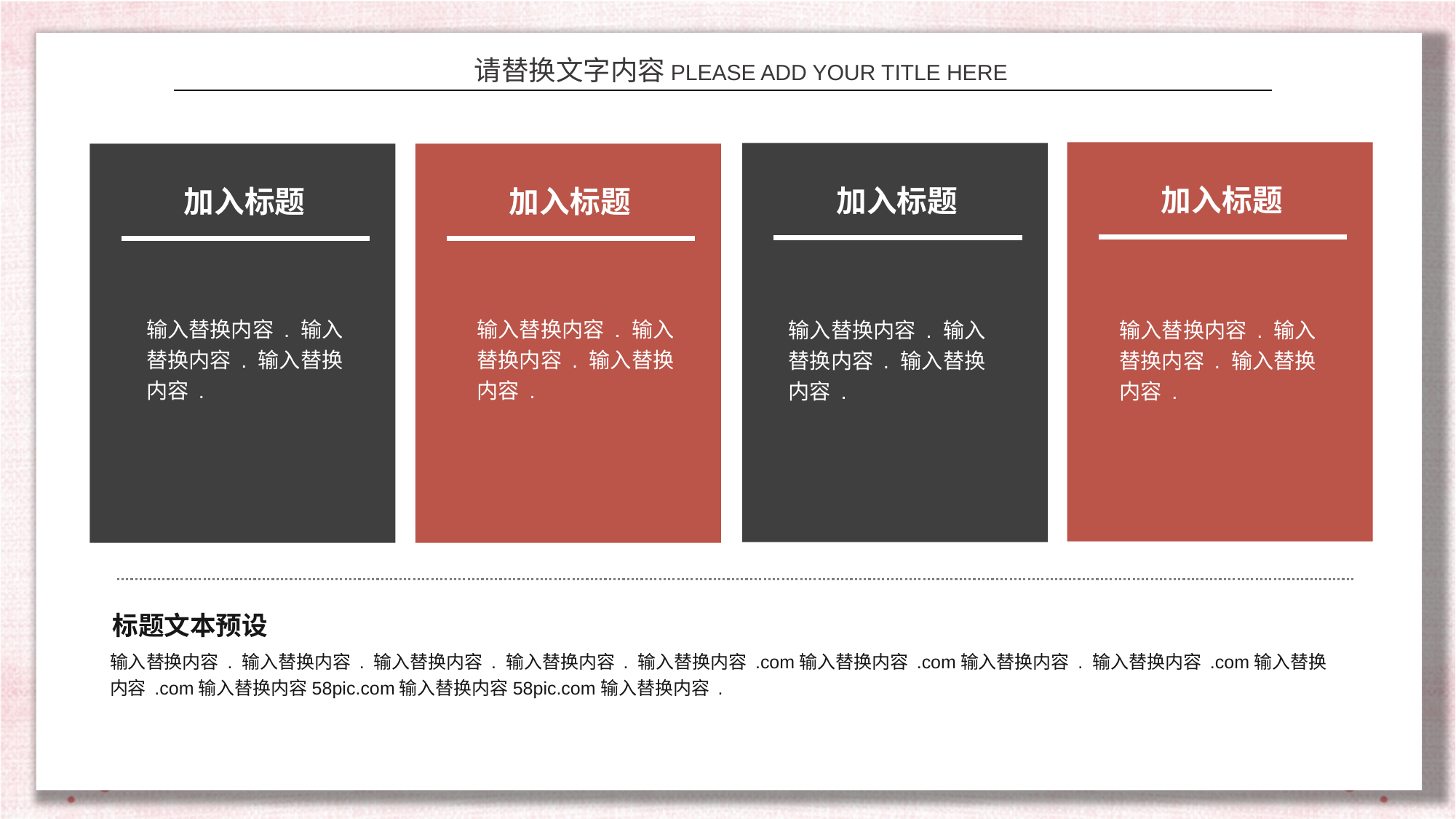

加入标题
加入标题
加入标题
加入标题
输入替换内容 . 输入替换内容 . 输入替换内容 .
输入替换内容 . 输入替换内容 . 输入替换内容 .
输入替换内容 . 输入替换内容 . 输入替换内容 .
输入替换内容 . 输入替换内容 . 输入替换内容 .
标题文本预设
输入替换内容 . 输入替换内容 . 输入替换内容 . 输入替换内容 . 输入替换内容 .com输入替换内容 .com输入替换内容 . 输入替换内容 .com输入替换内容 .com输入替换内容58pic.com输入替换内容58pic.com输入替换内容 .